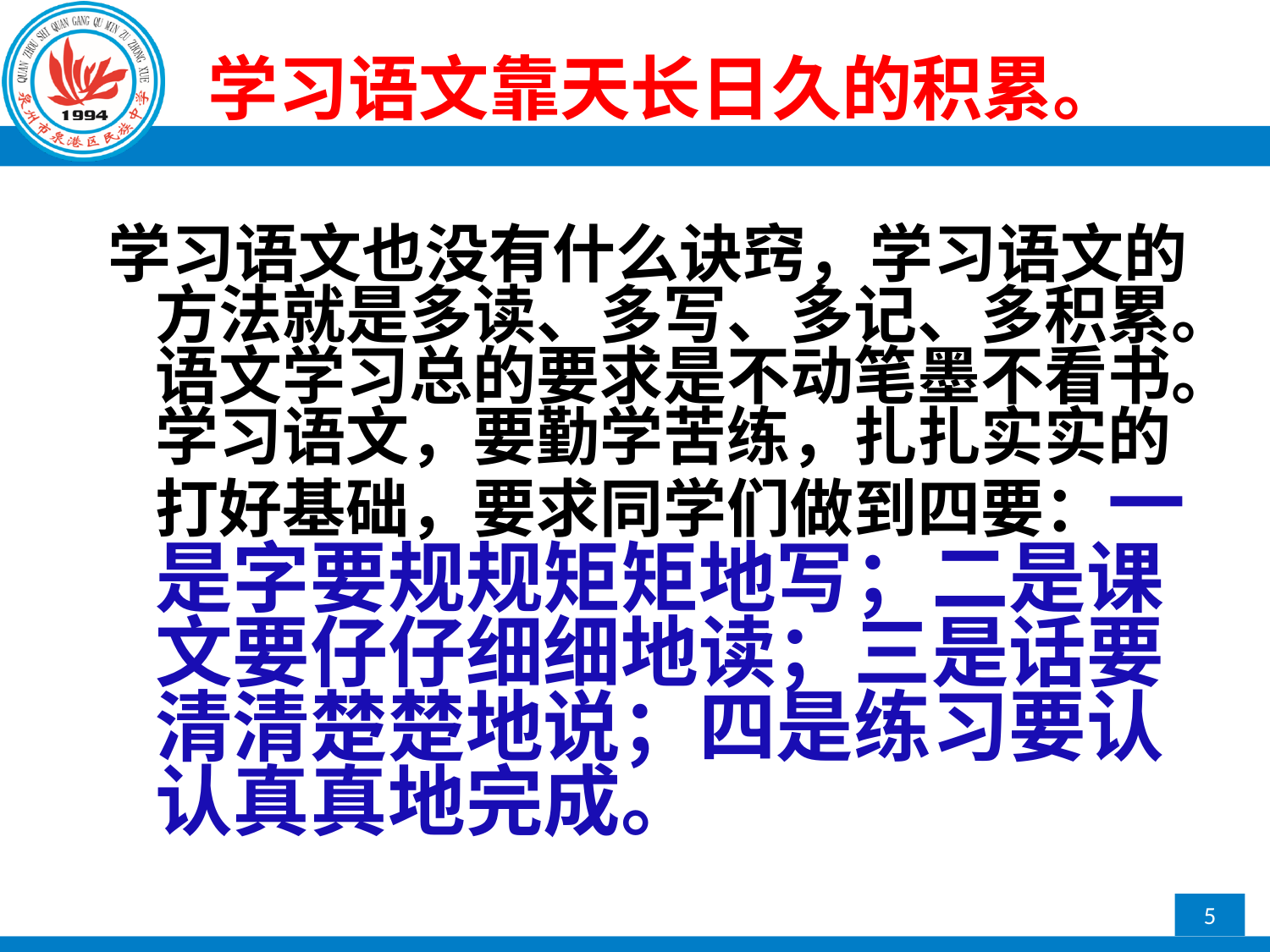

# 学习语文靠天长日久的积累。
学习语文也没有什么诀窍，学习语文的方法就是多读、多写、多记、多积累。语文学习总的要求是不动笔墨不看书。学习语文，要勤学苦练，扎扎实实的打好基础，要求同学们做到四要：一是字要规规矩矩地写；二是课文要仔仔细细地读；三是话要清清楚楚地说；四是练习要认认真真地完成。